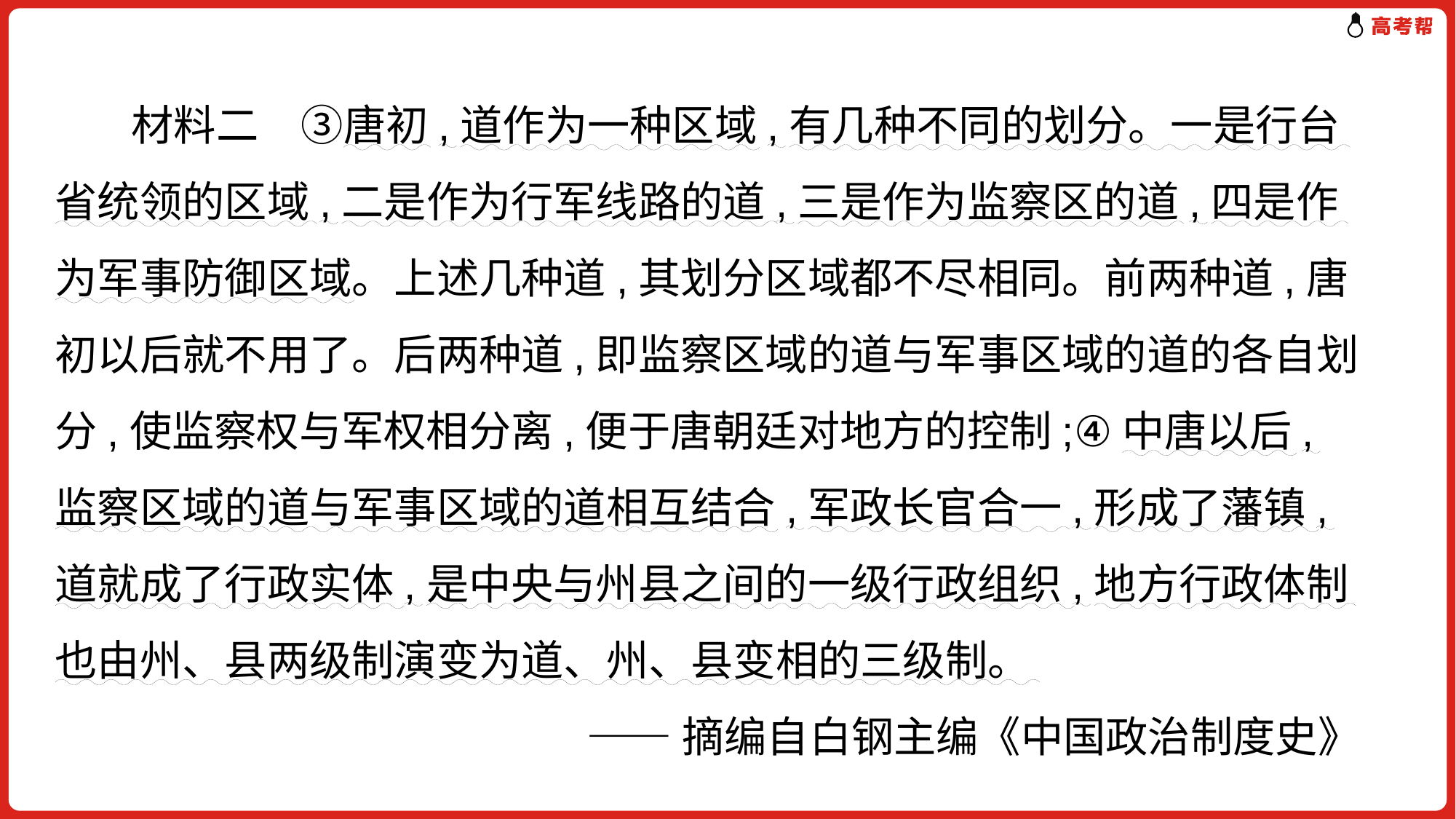

材料二　③唐初,道作为一种区域,有几种不同的划分。一是行台省统领的区域,二是作为行军线路的道,三是作为监察区的道,四是作为军事防御区域。上述几种道,其划分区域都不尽相同。前两种道,唐初以后就不用了。后两种道,即监察区域的道与军事区域的道的各自划分,使监察权与军权相分离,便于唐朝廷对地方的控制;④中唐以后,监察区域的道与军事区域的道相互结合,军政长官合一,形成了藩镇,道就成了行政实体,是中央与州县之间的一级行政组织,地方行政体制也由州、县两级制演变为道、州、县变相的三级制。
——摘编自白钢主编《中国政治制度史》